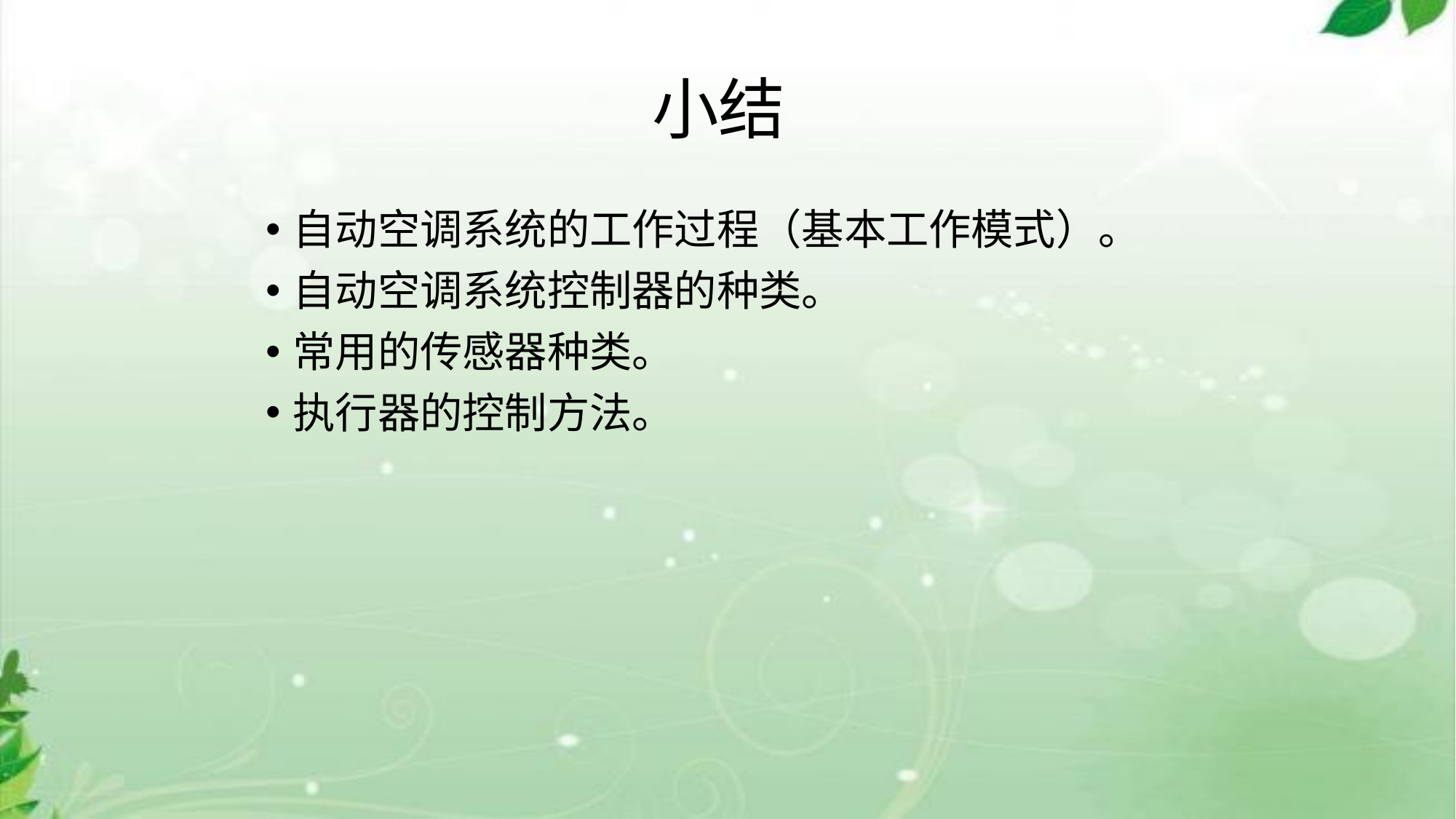

# 小结
自动空调系统的工作过程（基本工作模式）。
自动空调系统控制器的种类。
常用的传感器种类。
执行器的控制方法。